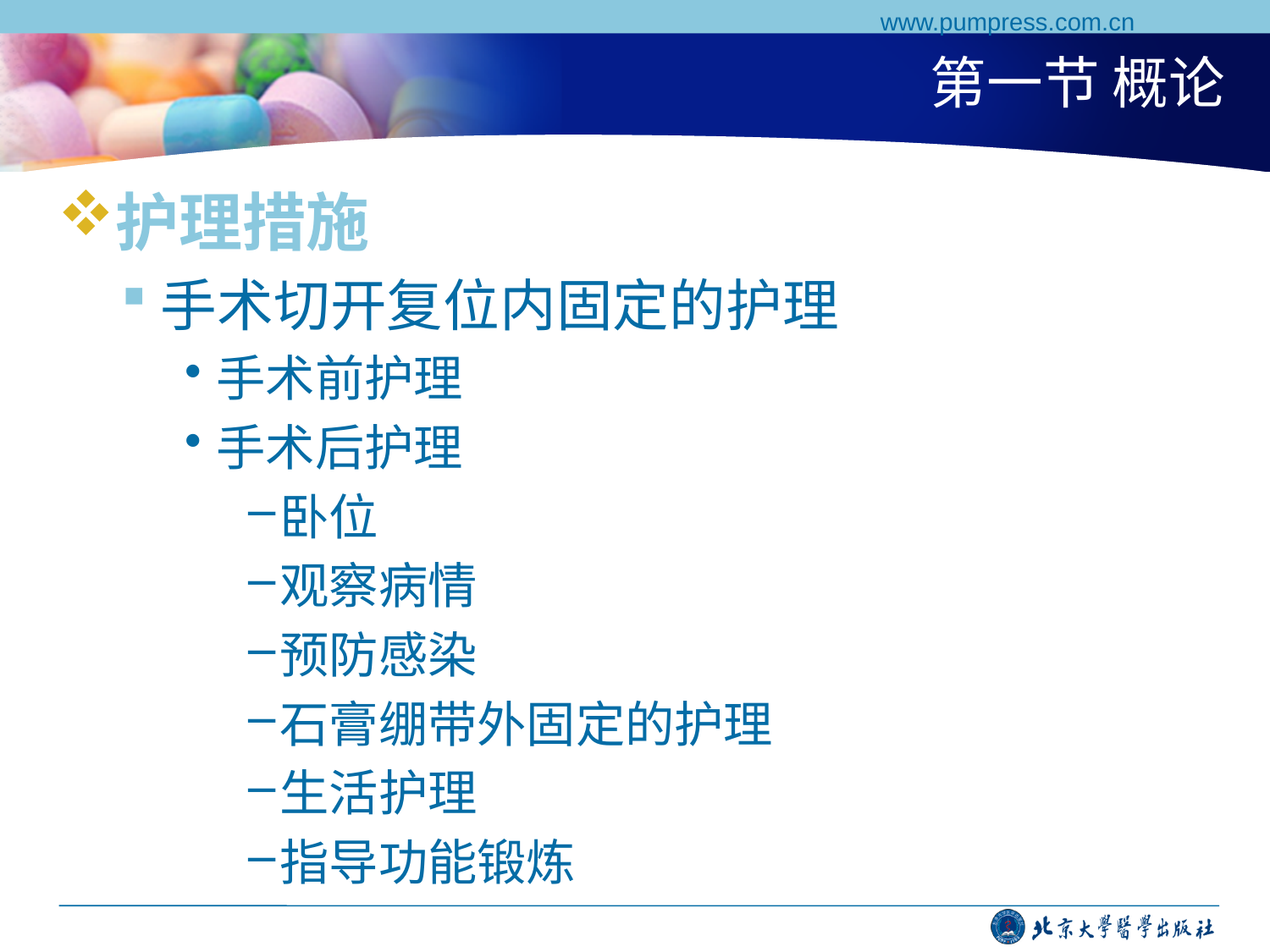

www.pumpress.com.cn
# 第一节 概论
护理措施
手术切开复位内固定的护理
手术前护理
手术后护理
卧位
观察病情
预防感染
石膏绷带外固定的护理
生活护理
指导功能锻炼